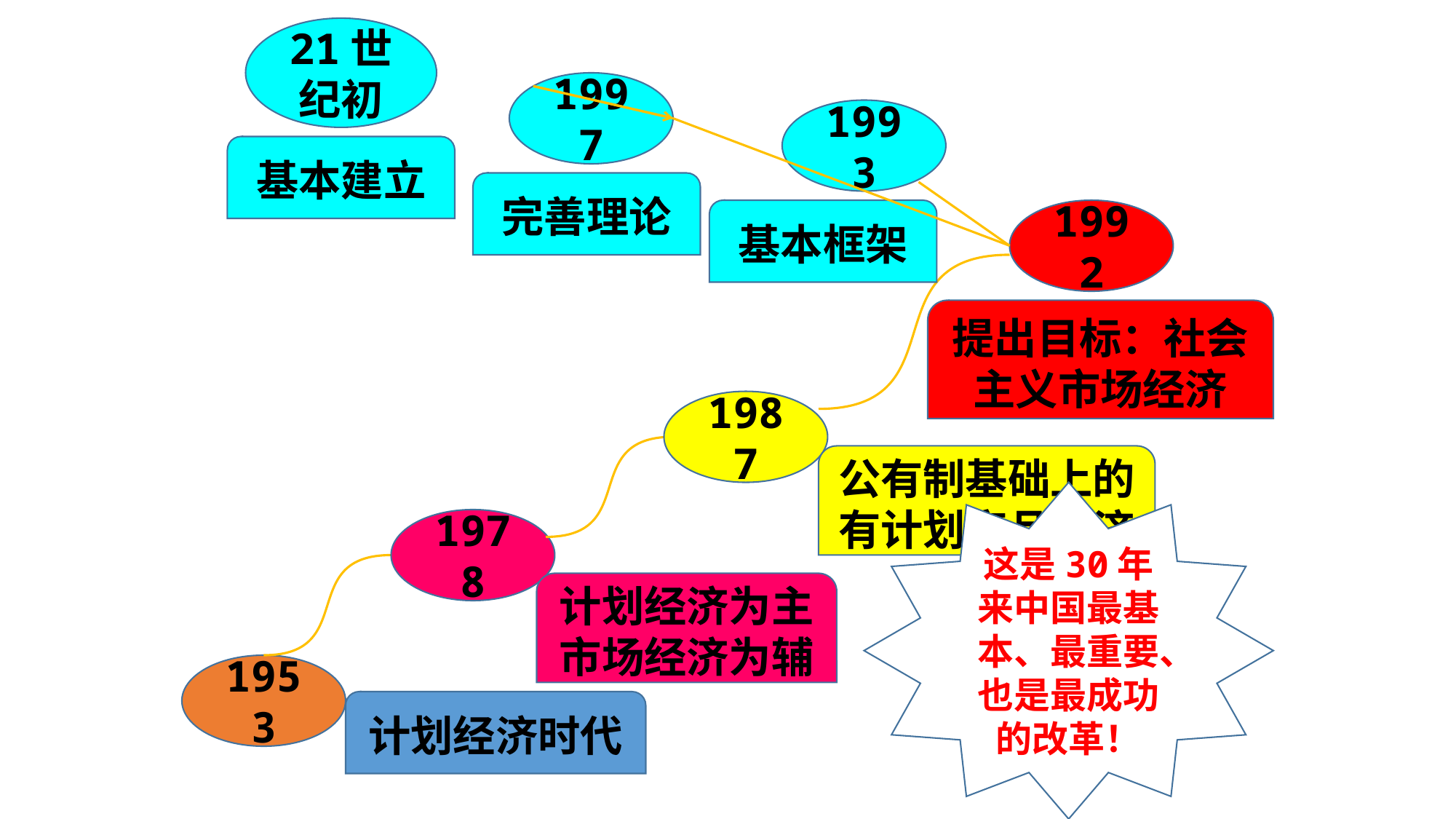

21世纪初
1997
1993
基本建立
完善理论
基本框架
1992
提出目标：社会主义市场经济
1987
公有制基础上的有计划商品经济
这是30年来中国最基本、最重要、也是最成功的改革！
1978
计划经济为主
市场经济为辅
1953
计划经济时代